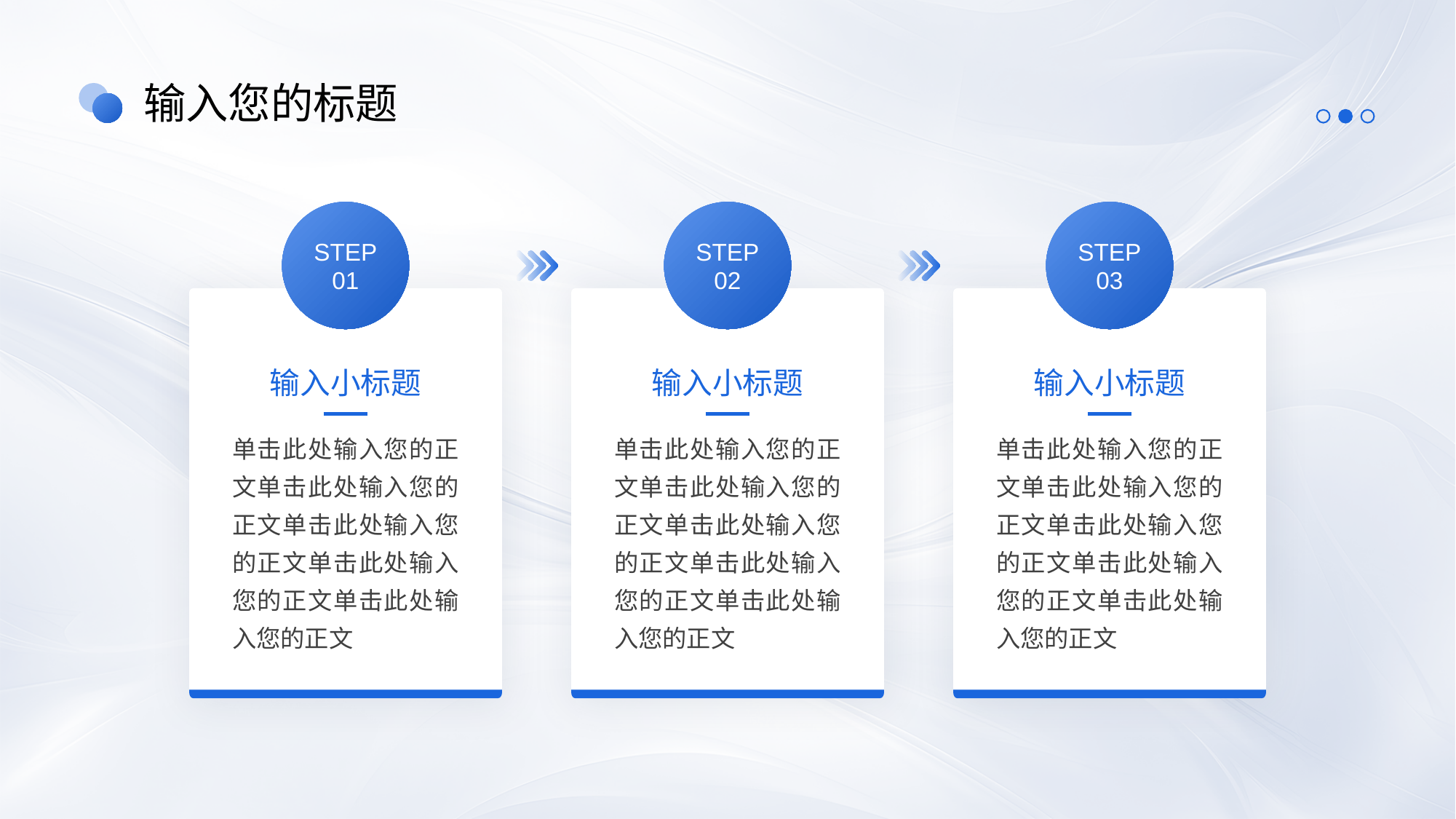

输入您的标题

STEP
01
STEP
02
STEP
03

输入小标题
单击此处输入您的正文单击此处输入您的正文单击此处输入您的正文单击此处输入您的正文单击此处输入您的正文

输入小标题
单击此处输入您的正文单击此处输入您的正文单击此处输入您的正文单击此处输入您的正文单击此处输入您的正文

输入小标题
单击此处输入您的正文单击此处输入您的正文单击此处输入您的正文单击此处输入您的正文单击此处输入您的正文